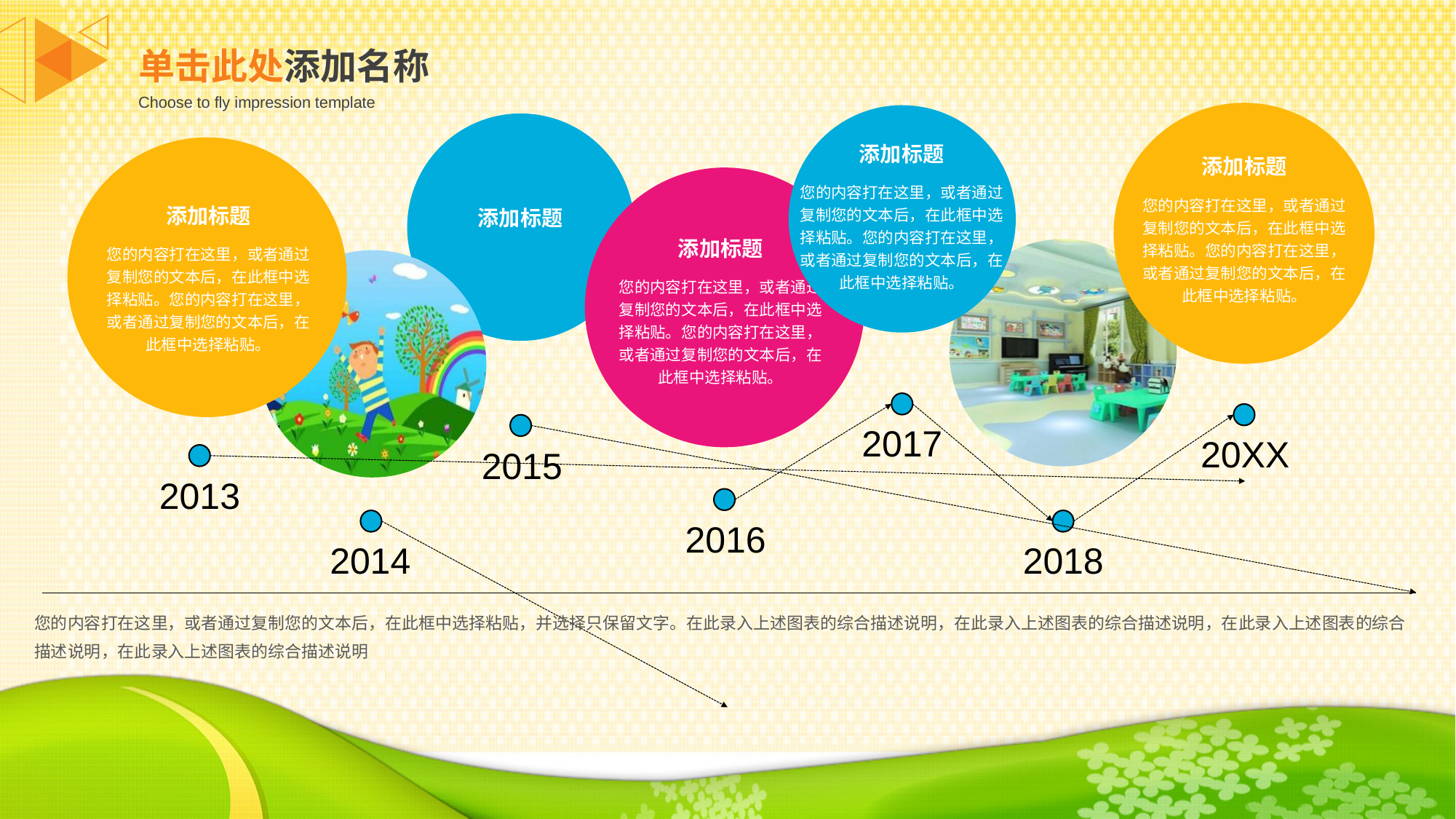

单击此处添加名称
Choose to fly impression template

添加标题

添加标题

您的内容打在这里，或者通过复制您的文本后，在此框中选择粘贴。您的内容打在这里，或者通过复制您的文本后，在此框中选择粘贴。
您的内容打在这里，或者通过复制您的文本后，在此框中选择粘贴。您的内容打在这里，或者通过复制您的文本后，在此框中选择粘贴。
添加标题
添加标题
添加标题
您的内容打在这里，或者通过复制您的文本后，在此框中选择粘贴。您的内容打在这里，或者通过复制您的文本后，在此框中选择粘贴。

您的内容打在这里，或者通过复制您的文本后，在此框中选择粘贴。您的内容打在这里，或者通过复制您的文本后，在此框中选择粘贴。

2017
20XX
2015
2013
2016
2014
2018
您的内容打在这里，或者通过复制您的文本后，在此框中选择粘贴，并选择只保留文字。在此录入上述图表的综合描述说明，在此录入上述图表的综合描述说明，在此录入上述图表的综合描述说明，在此录入上述图表的综合描述说明